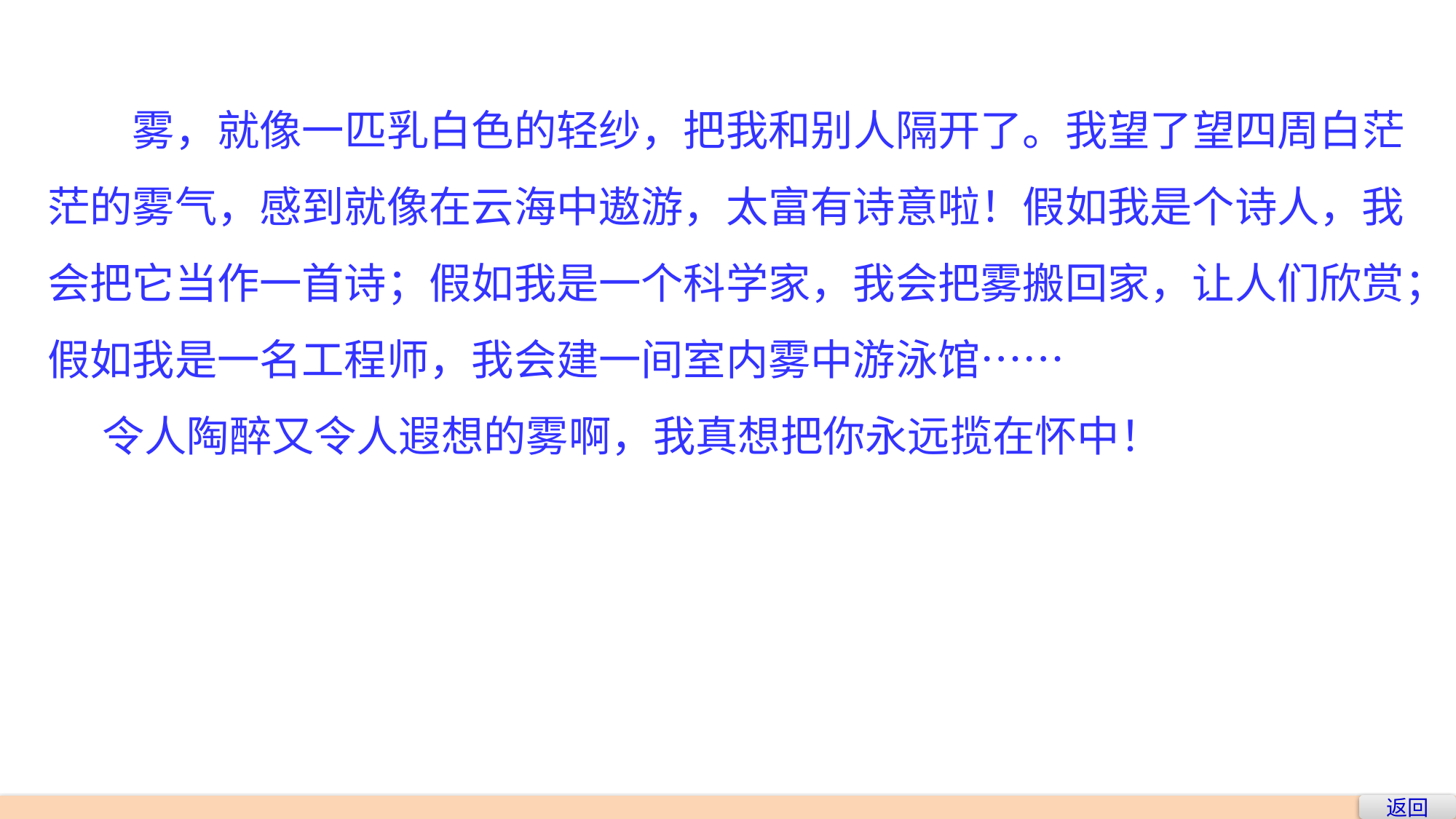

雾，就像一匹乳白色的轻纱，把我和别人隔开了。我望了望四周白茫茫的雾气，感到就像在云海中遨游，太富有诗意啦！假如我是个诗人，我会把它当作一首诗；假如我是一个科学家，我会把雾搬回家，让人们欣赏；假如我是一名工程师，我会建一间室内雾中游泳馆……
令人陶醉又令人遐想的雾啊，我真想把你永远揽在怀中！
返回